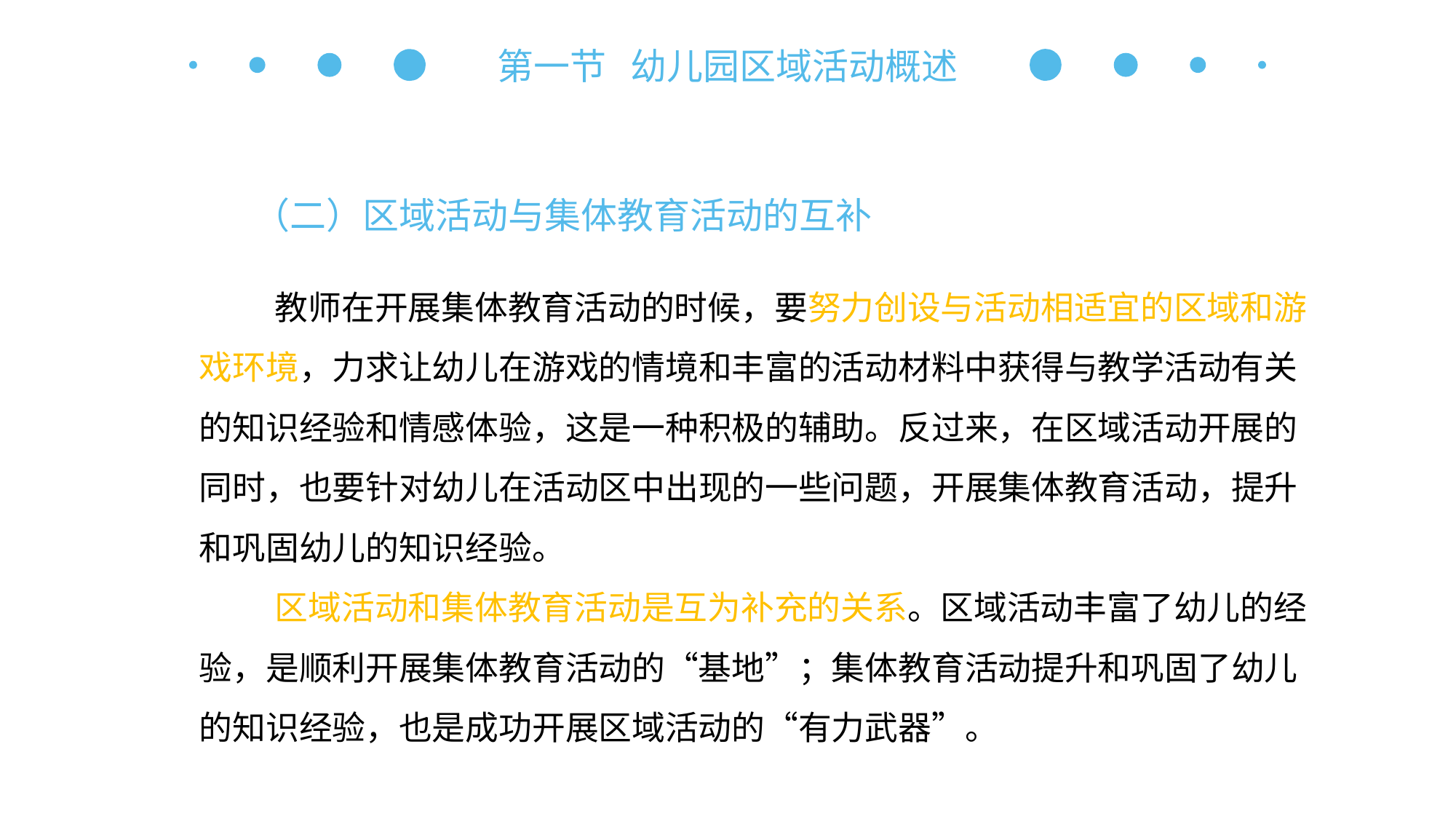

第一节   幼儿园区域活动概述

（二）区域活动与集体教育活动的互补
教师在开展集体教育活动的时候，要努力创设与活动相适宜的区域和游戏环境，力求让幼儿在游戏的情境和丰富的活动材料中获得与教学活动有关的知识经验和情感体验，这是一种积极的辅助。反过来，在区域活动开展的同时，也要针对幼儿在活动区中出现的一些问题，开展集体教育活动，提升和巩固幼儿的知识经验。
区域活动和集体教育活动是互为补充的关系。区域活动丰富了幼儿的经验，是顺利开展集体教育活动的“基地”；集体教育活动提升和巩固了幼儿的知识经验，也是成功开展区域活动的“有力武器”。